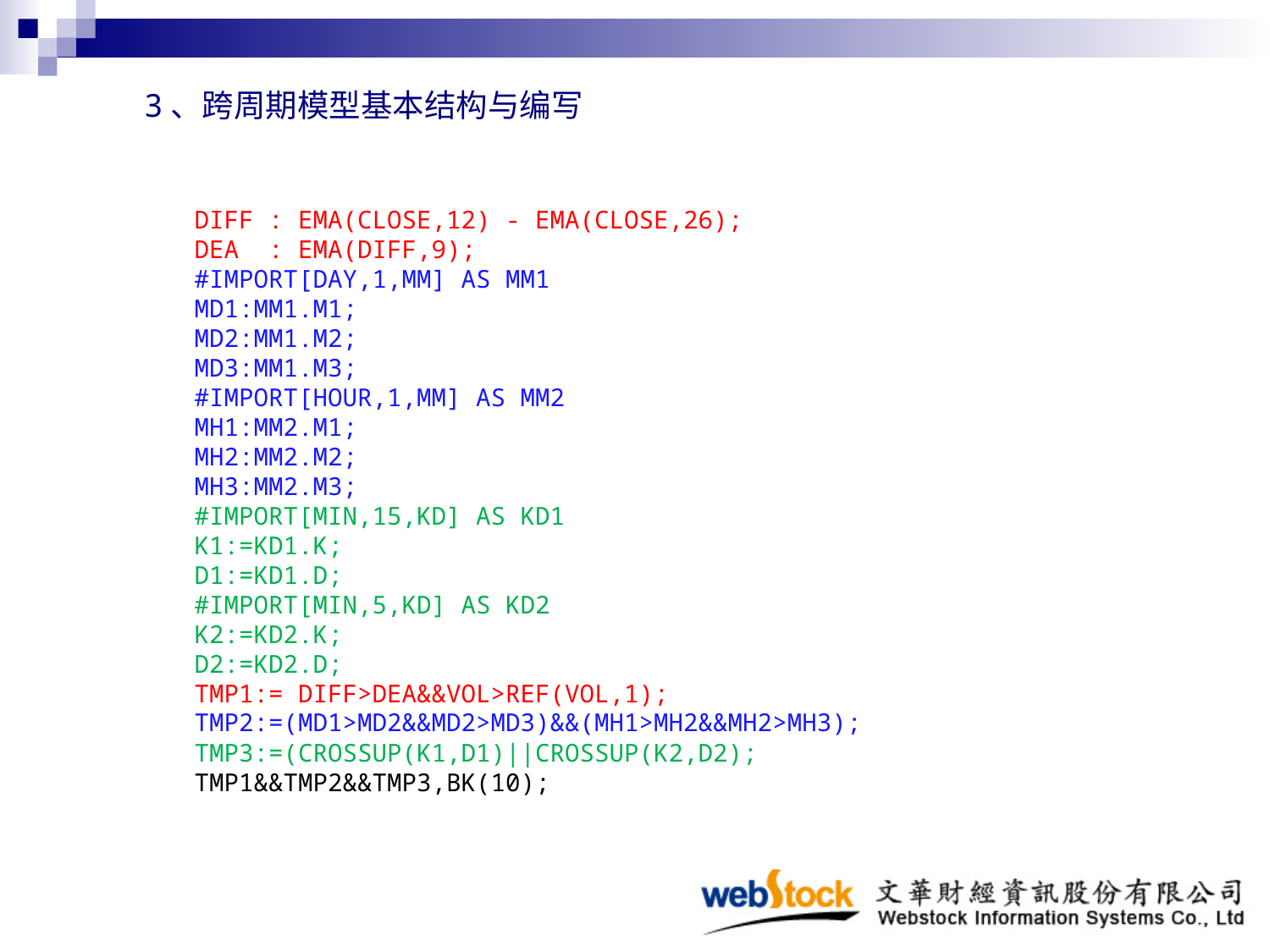

3、跨周期模型基本结构与编写
DIFF : EMA(CLOSE,12) - EMA(CLOSE,26);
DEA  : EMA(DIFF,9);
#IMPORT[DAY,1,MM] AS MM1
MD1:MM1.M1;
MD2:MM1.M2;
MD3:MM1.M3;
#IMPORT[HOUR,1,MM] AS MM2
MH1:MM2.M1;
MH2:MM2.M2;
MH3:MM2.M3;
#IMPORT[MIN,15,KD] AS KD1
K1:=KD1.K;
D1:=KD1.D;
#IMPORT[MIN,5,KD] AS KD2
K2:=KD2.K;
D2:=KD2.D;
TMP1:= DIFF>DEA&&VOL>REF(VOL,1);
TMP2:=(MD1>MD2&&MD2>MD3)&&(MH1>MH2&&MH2>MH3);
TMP3:=(CROSSUP(K1,D1)||CROSSUP(K2,D2);
TMP1&&TMP2&&TMP3,BK(10);